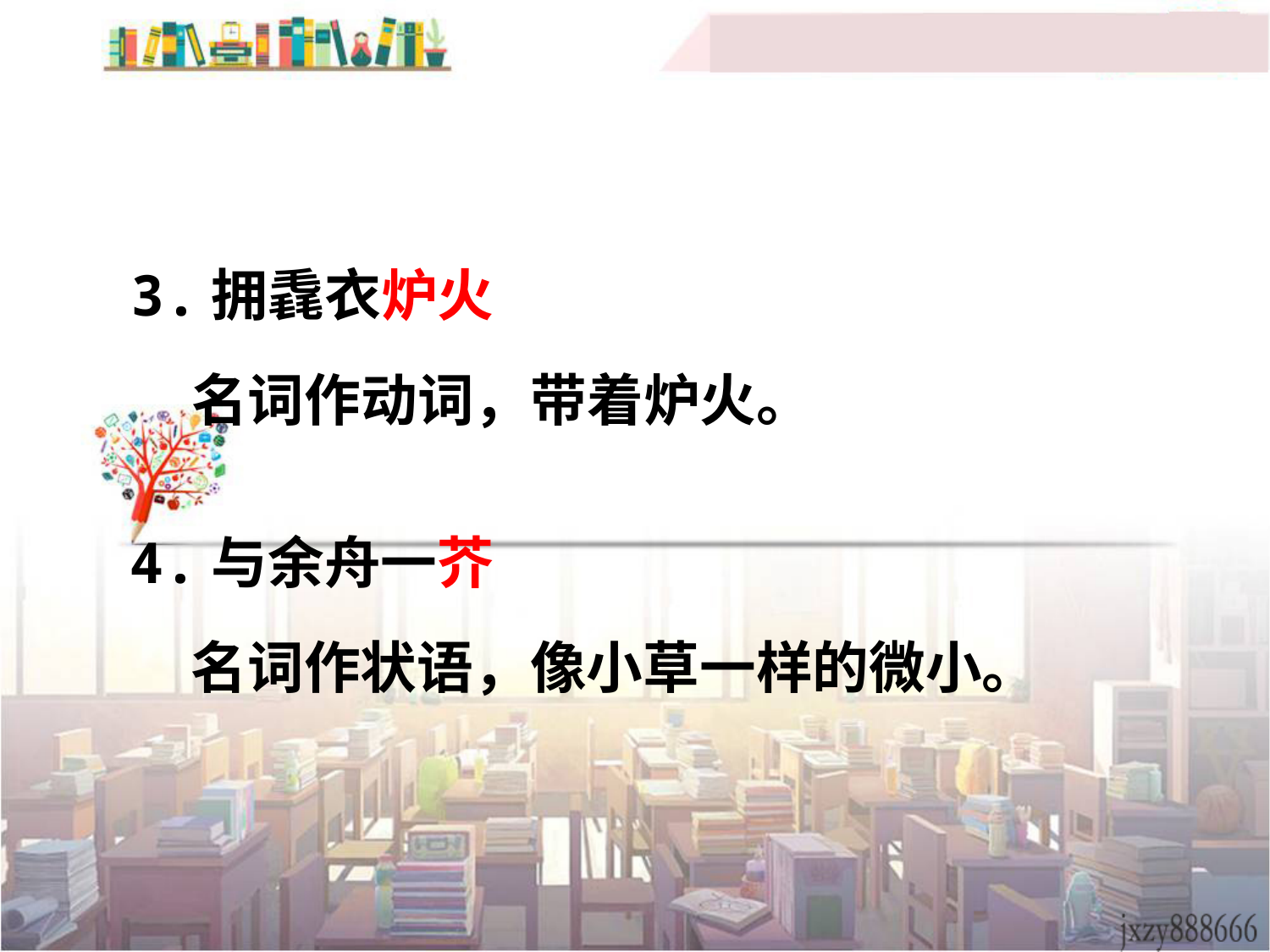

3.拥毳衣炉火
名词作动词，带着炉火。
4.与余舟一芥
名词作状语，像小草一样的微小。